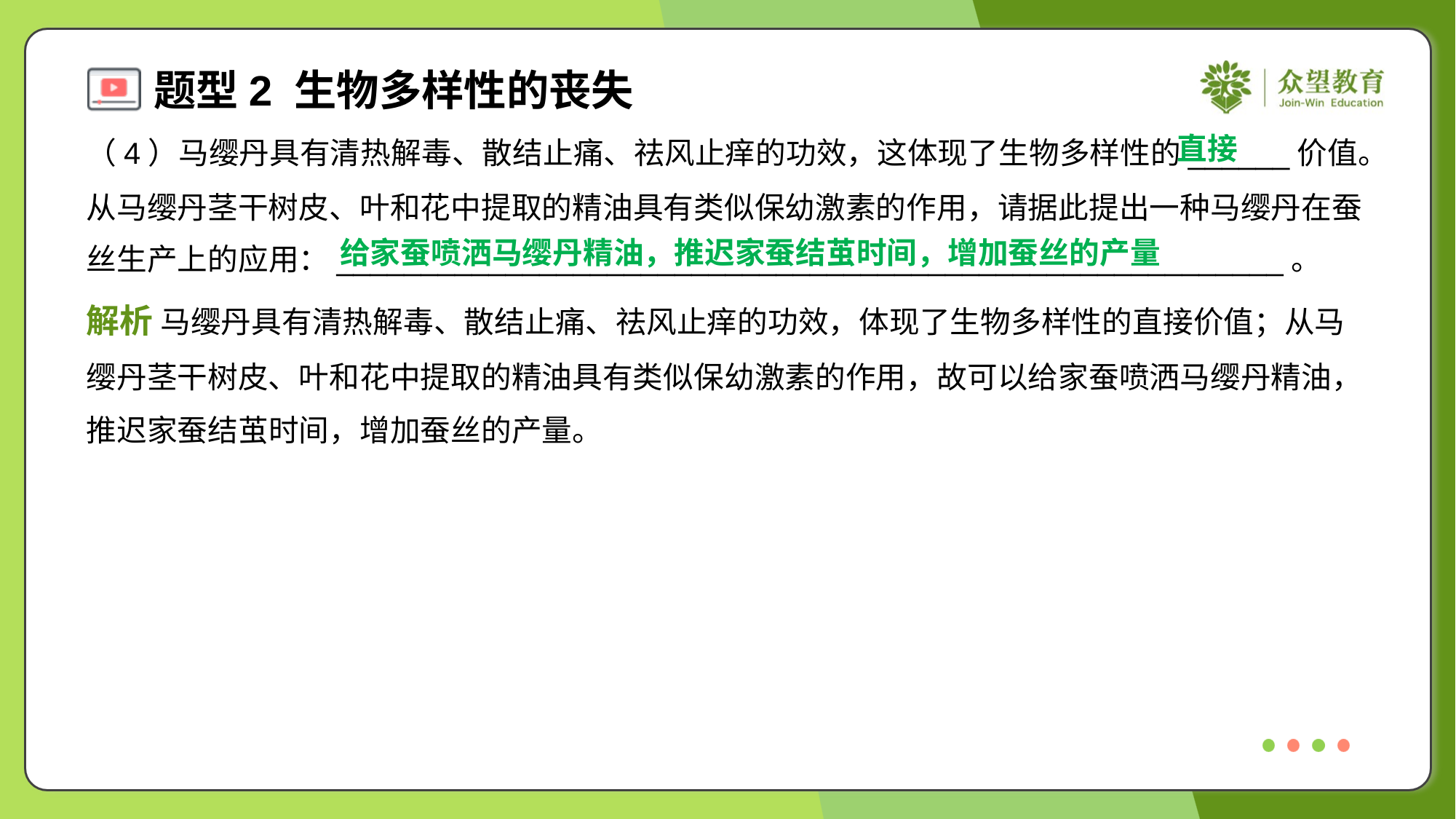

直接
（4）马缨丹具有清热解毒、散结止痛、祛风止痒的功效，这体现了生物多样性的______价值。
从马缨丹茎干树皮、叶和花中提取的精油具有类似保幼激素的作用，请据此提出一种马缨丹在蚕
丝生产上的应用：________________________________________________________。
给家蚕喷洒马缨丹精油，推迟家蚕结茧时间，增加蚕丝的产量
解析 马缨丹具有清热解毒、散结止痛、祛风止痒的功效，体现了生物多样性的直接价值；从马
缨丹茎干树皮、叶和花中提取的精油具有类似保幼激素的作用，故可以给家蚕喷洒马缨丹精油，
推迟家蚕结茧时间，增加蚕丝的产量。